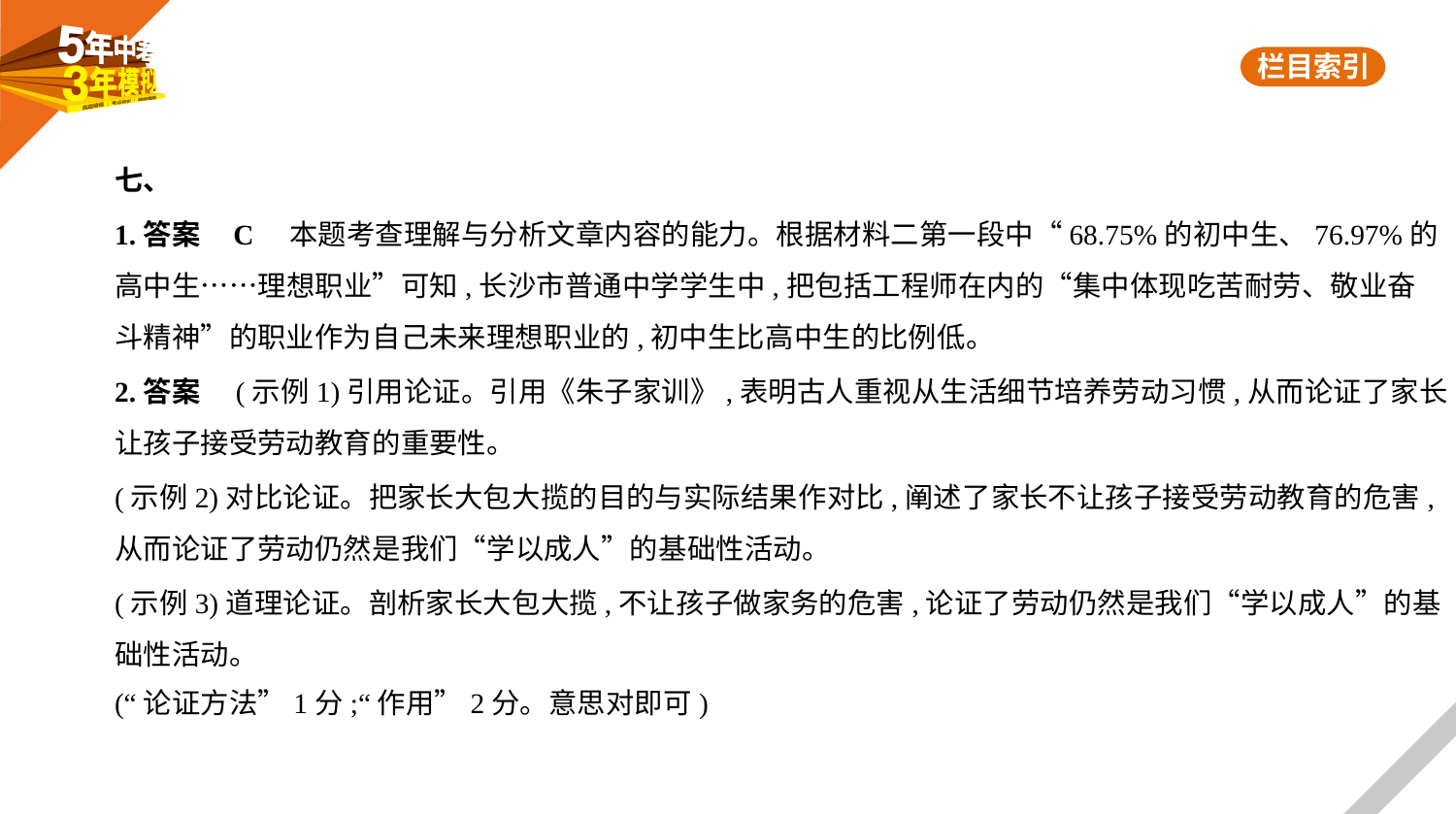

七、
1.答案    C　本题考查理解与分析文章内容的能力。根据材料二第一段中“68.75%的初中生、76.97%的
高中生……理想职业”可知,长沙市普通中学学生中,把包括工程师在内的“集中体现吃苦耐劳、敬业奋
斗精神”的职业作为自己未来理想职业的,初中生比高中生的比例低。
2.答案　(示例1)引用论证。引用《朱子家训》,表明古人重视从生活细节培养劳动习惯,从而论证了家长
让孩子接受劳动教育的重要性。
(示例2)对比论证。把家长大包大揽的目的与实际结果作对比,阐述了家长不让孩子接受劳动教育的危害,
从而论证了劳动仍然是我们“学以成人”的基础性活动。
(示例3)道理论证。剖析家长大包大揽,不让孩子做家务的危害,论证了劳动仍然是我们“学以成人”的基
础性活动。
(“论证方法”1分;“作用”2分。意思对即可)